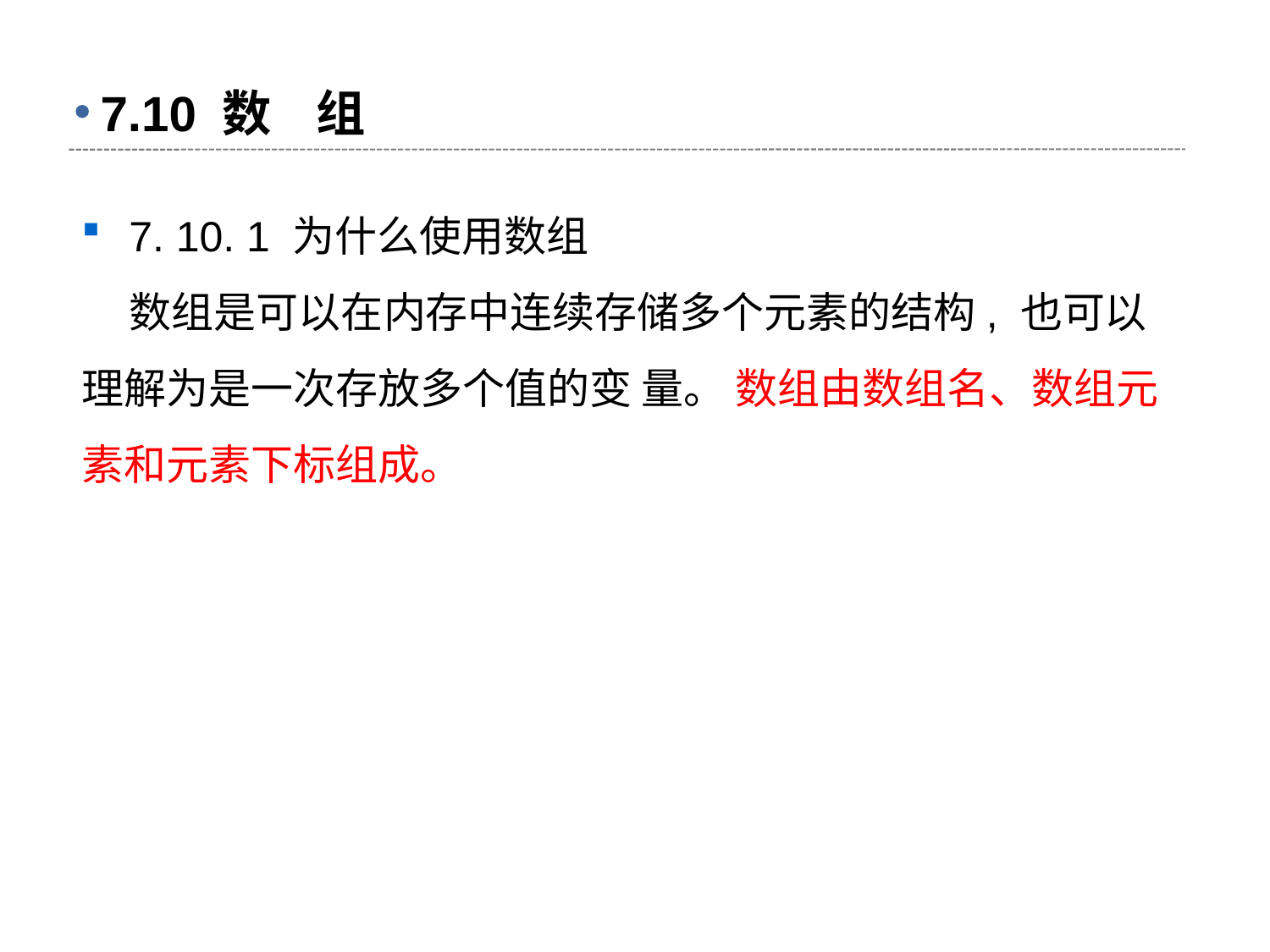

# 7.10 数    组

7. 10. 1 为什么使用数组
    数组是可以在内存中连续存储多个元素的结构, 也可以理解为是一次存放多个值的变 量。 数组由数组名、数组元素和元素下标组成。